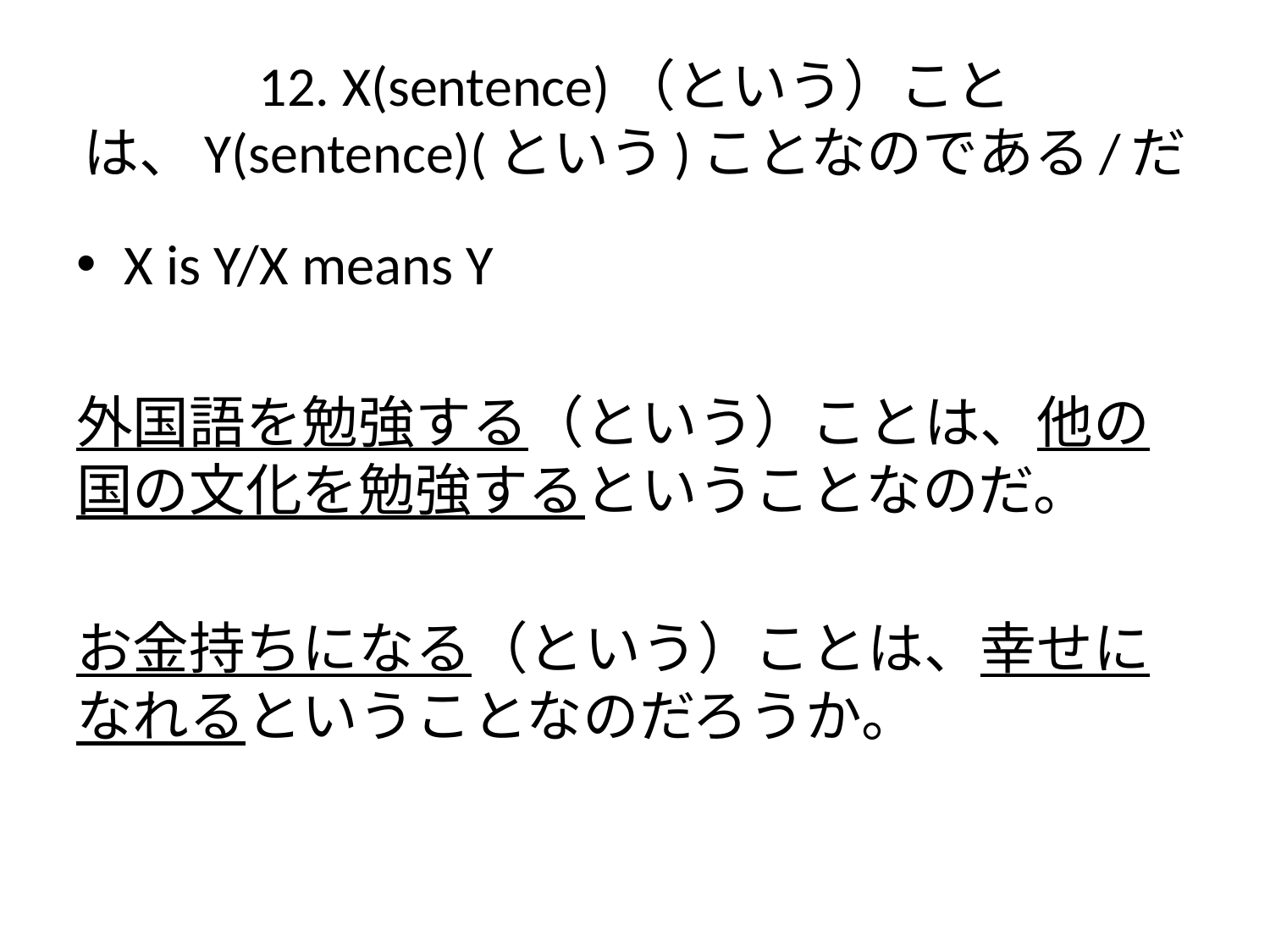

# 12. X(sentence)（という）ことは、Y(sentence)(という)ことなのである/だ
X is Y/X means Y

外国語を勉強する（という）ことは、他の国の文化を勉強するということなのだ。

お金持ちになる（という）ことは、幸せになれるということなのだろうか。